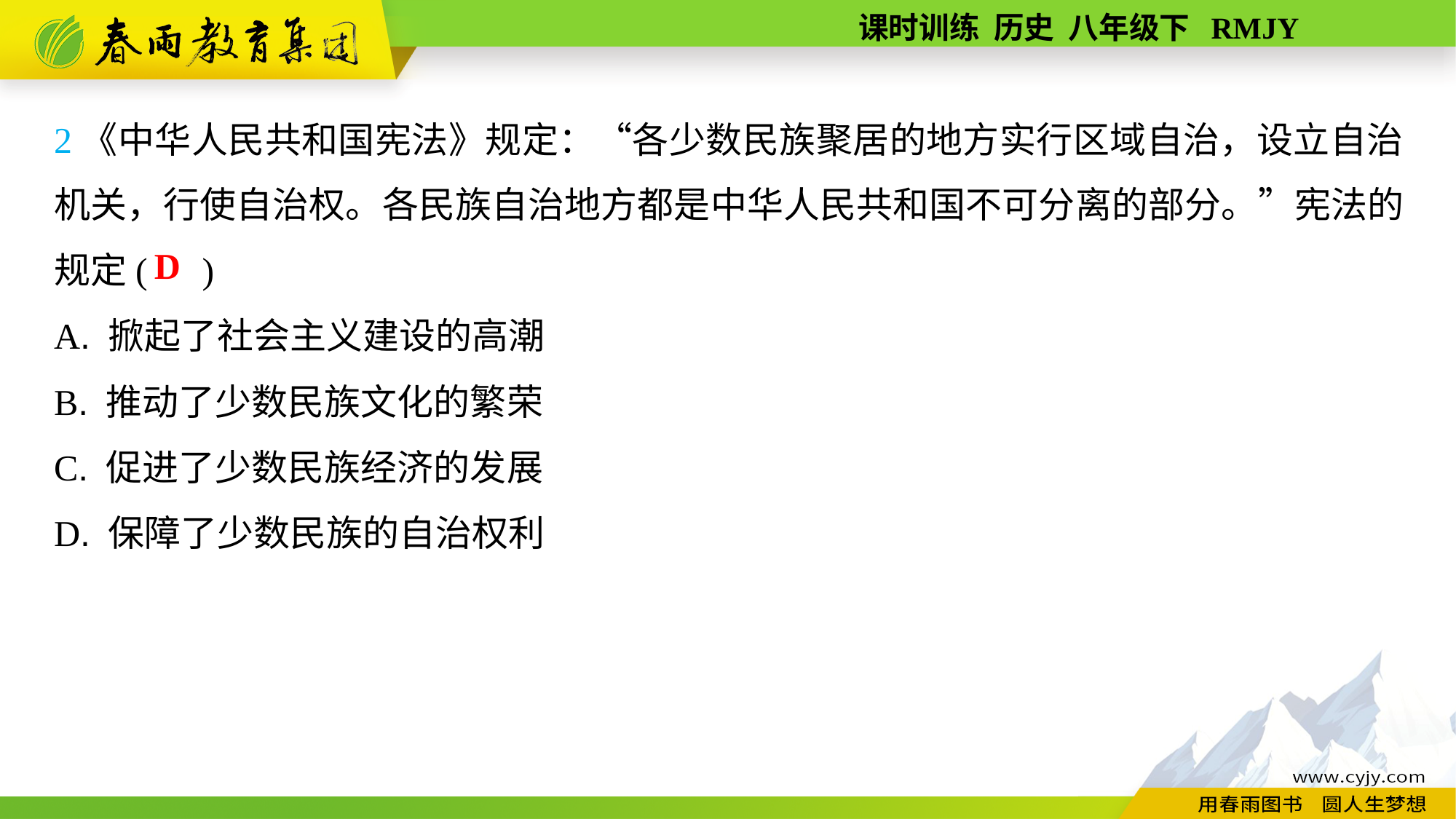

2《中华人民共和国宪法》规定：“各少数民族聚居的地方实行区域自治，设立自治机关，行使自治权。各民族自治地方都是中华人民共和国不可分离的部分。”宪法的规定(      )
A. 掀起了社会主义建设的高潮
B. 推动了少数民族文化的繁荣
C. 促进了少数民族经济的发展
D. 保障了少数民族的自治权利
D